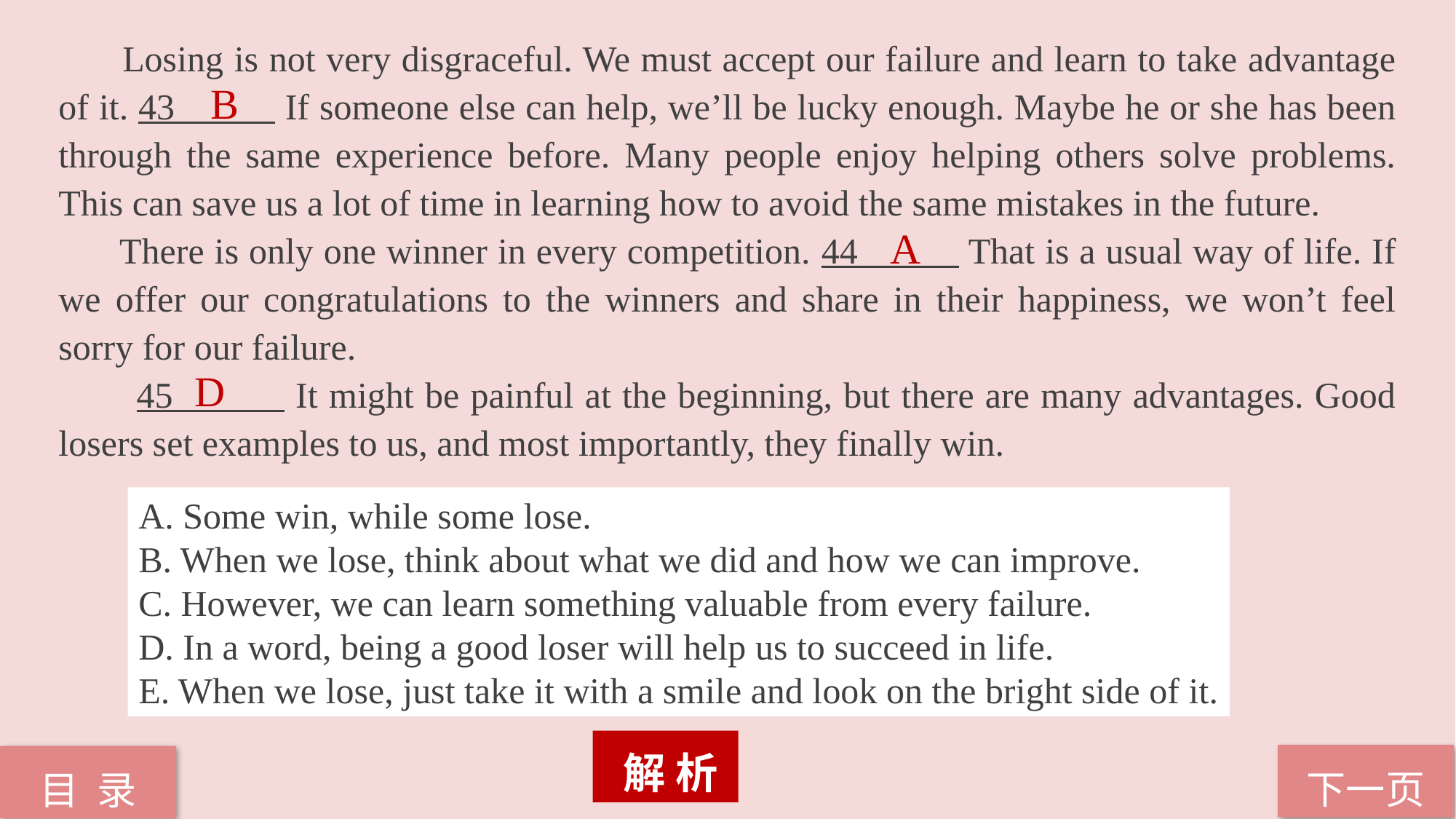

Losing is not very disgraceful. We must accept our failure and learn to take advantage of it. 43           If someone else can help, we’ll be lucky enough. Maybe he or she has been through the same experience before. Many people enjoy helping others solve problems. This can save us a lot of time in learning how to avoid the same mistakes in the future.
      There is only one winner in every competition. 44           That is a usual way of life. If we offer our congratulations to the winners and share in their happiness, we won’t feel sorry for our failure.
       45           It might be painful at the beginning, but there are many advantages. Good losers set examples to us, and most importantly, they finally win.
B
 A
D
A. Some win, while some lose.
B. When we lose, think about what we did and how we can improve.
C. However, we can learn something valuable from every failure.
D. In a word, being a good loser will help us to succeed in life.
E. When we lose, just take it with a smile and look on the bright side of it.
 解 析